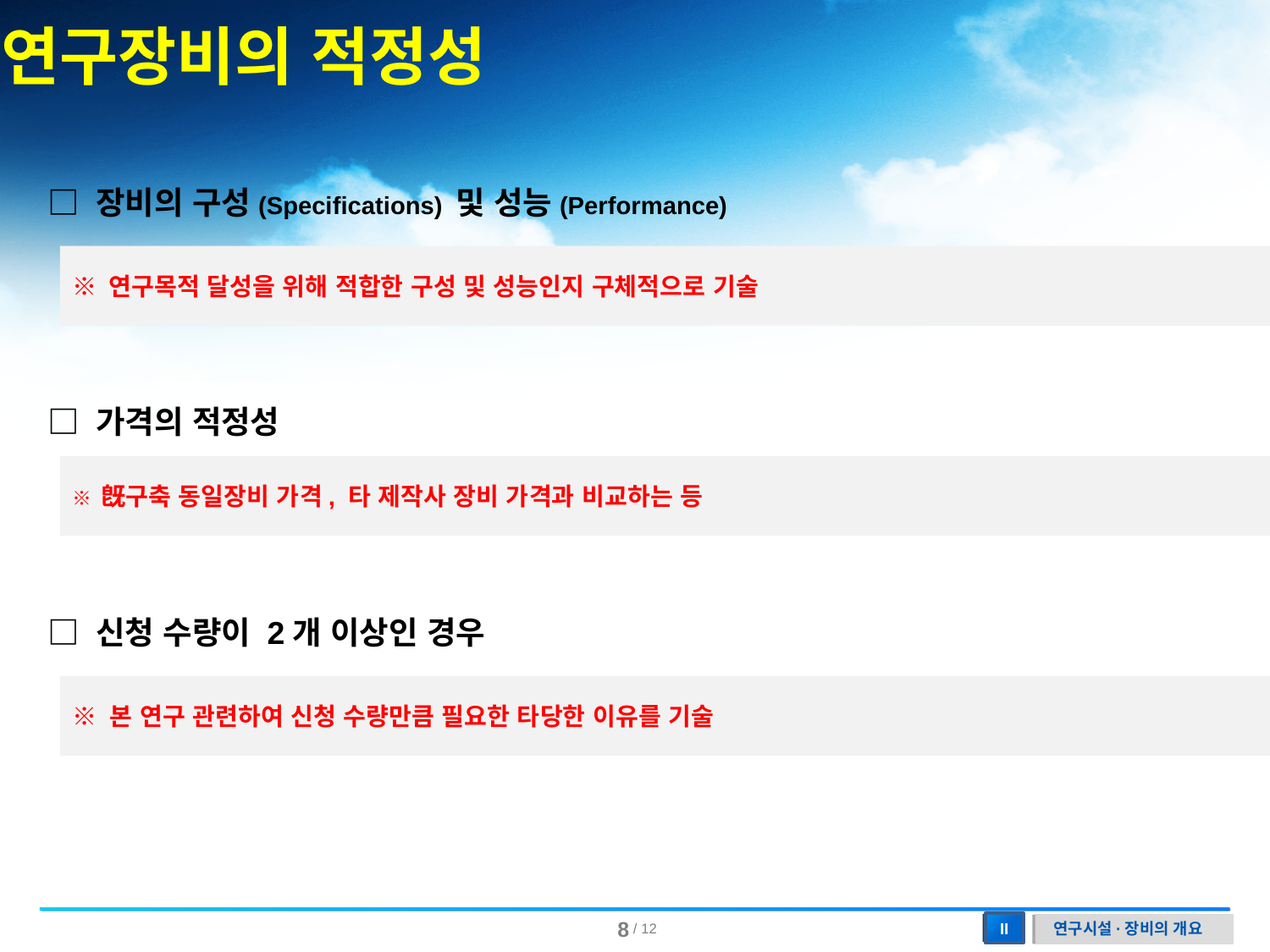

연구장비의 적정성
□ 장비의 구성(Specifications) 및 성능(Performance)
※ 연구목적 달성을 위해 적합한 구성 및 성능인지 구체적으로 기술
□ 가격의 적정성
※ 旣구축 동일장비 가격, 타 제작사 장비 가격과 비교하는 등
□ 신청 수량이 2개 이상인 경우
※ 본 연구 관련하여 신청 수량만큼 필요한 타당한 이유를 기술
연구시설·장비의 개요
II